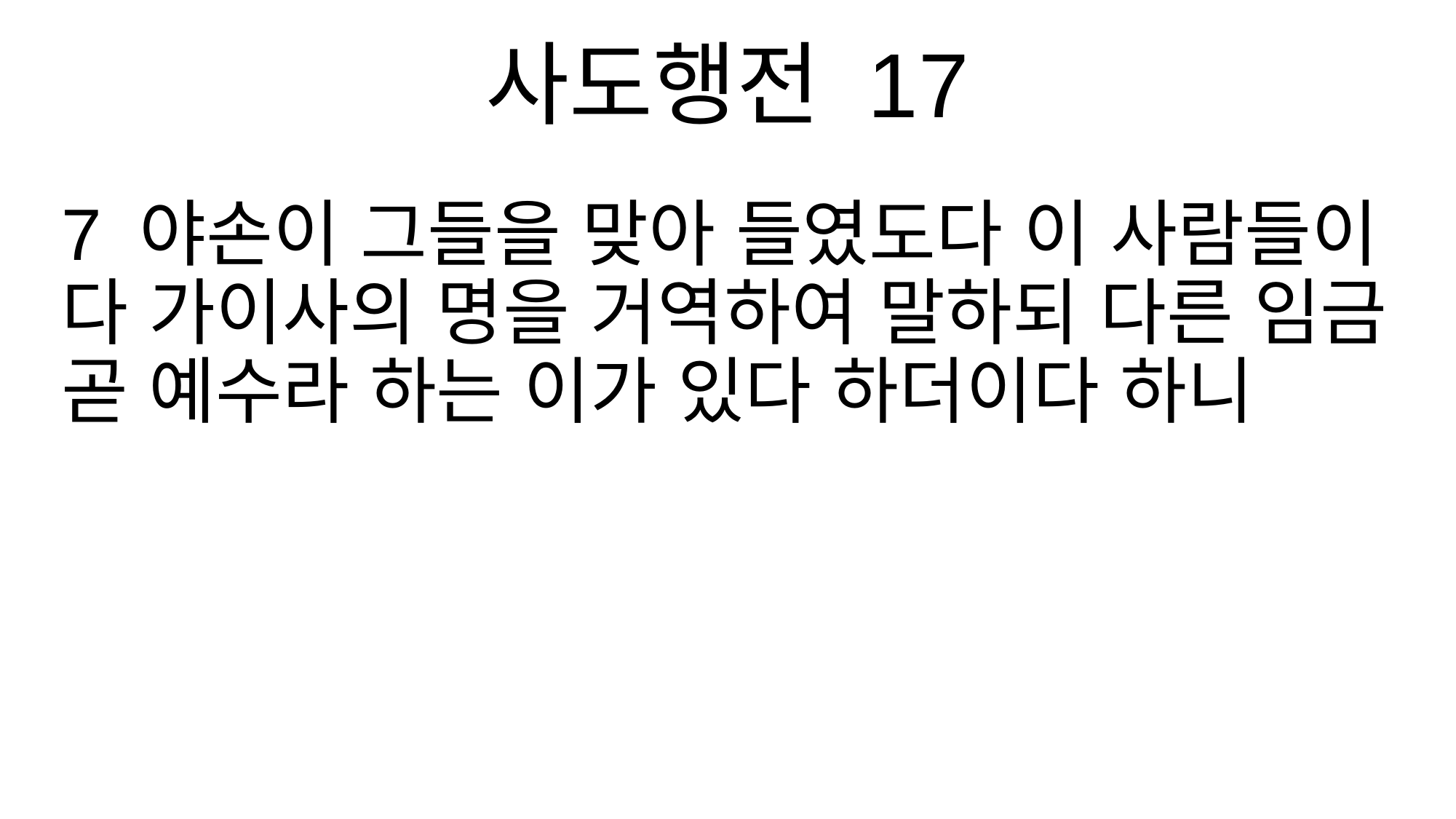

사도행전 17
7 야손이 그들을 맞아 들였도다 이 사람들이 다 가이사의 명을 거역하여 말하되 다른 임금 곧 예수라 하는 이가 있다 하더이다 하니